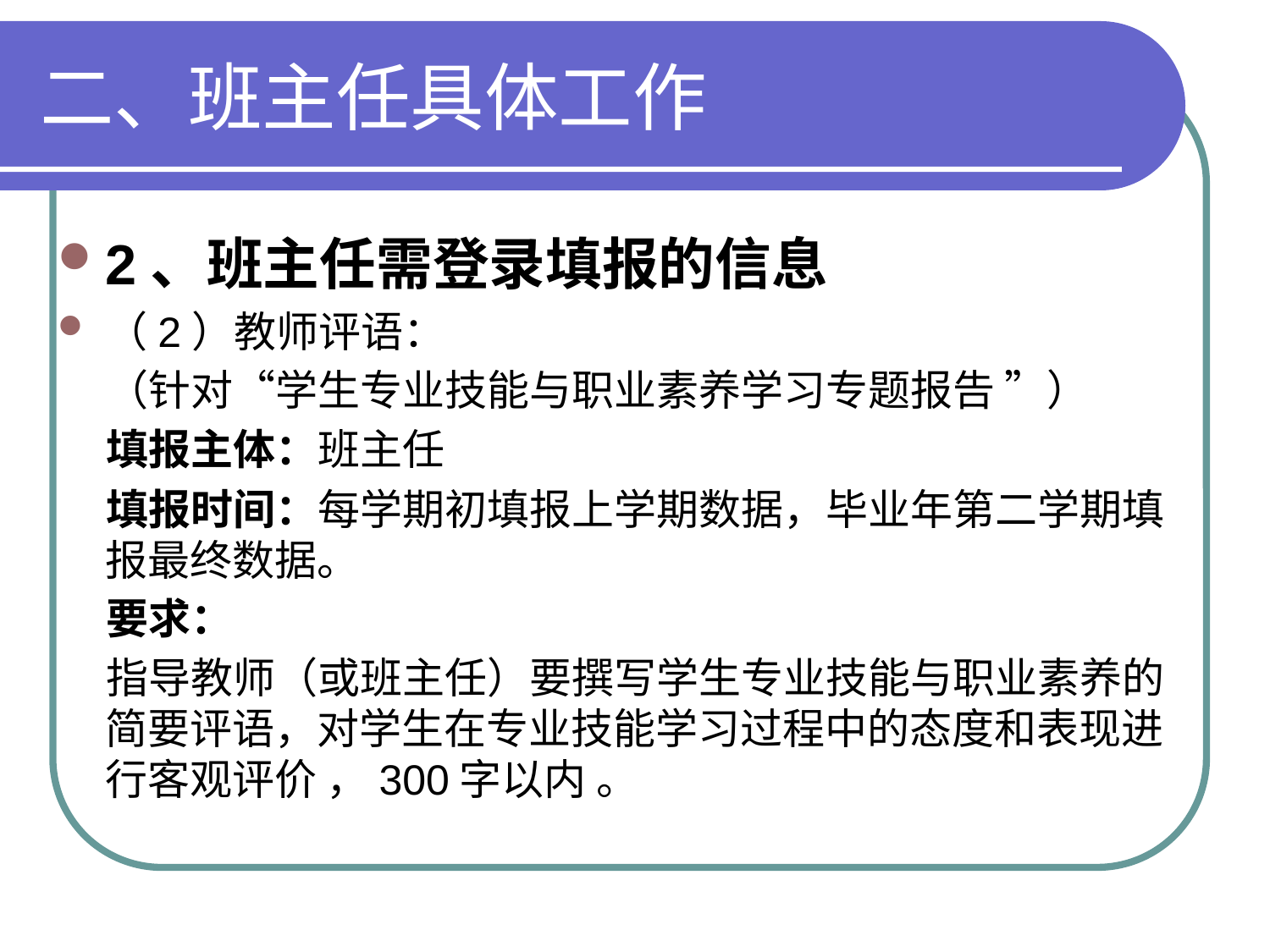

# 二、班主任具体工作
2、班主任需登录填报的信息
（2）教师评语：
    （针对“学生专业技能与职业素养学习专题报告 ”）
    填报主体：班主任
    填报时间：每学期初填报上学期数据，毕业年第二学期填报最终数据。
    要求：
    指导教师（或班主任）要撰写学生专业技能与职业素养的简要评语，对学生在专业技能学习过程中的态度和表现进行客观评价 ，300字以内 。